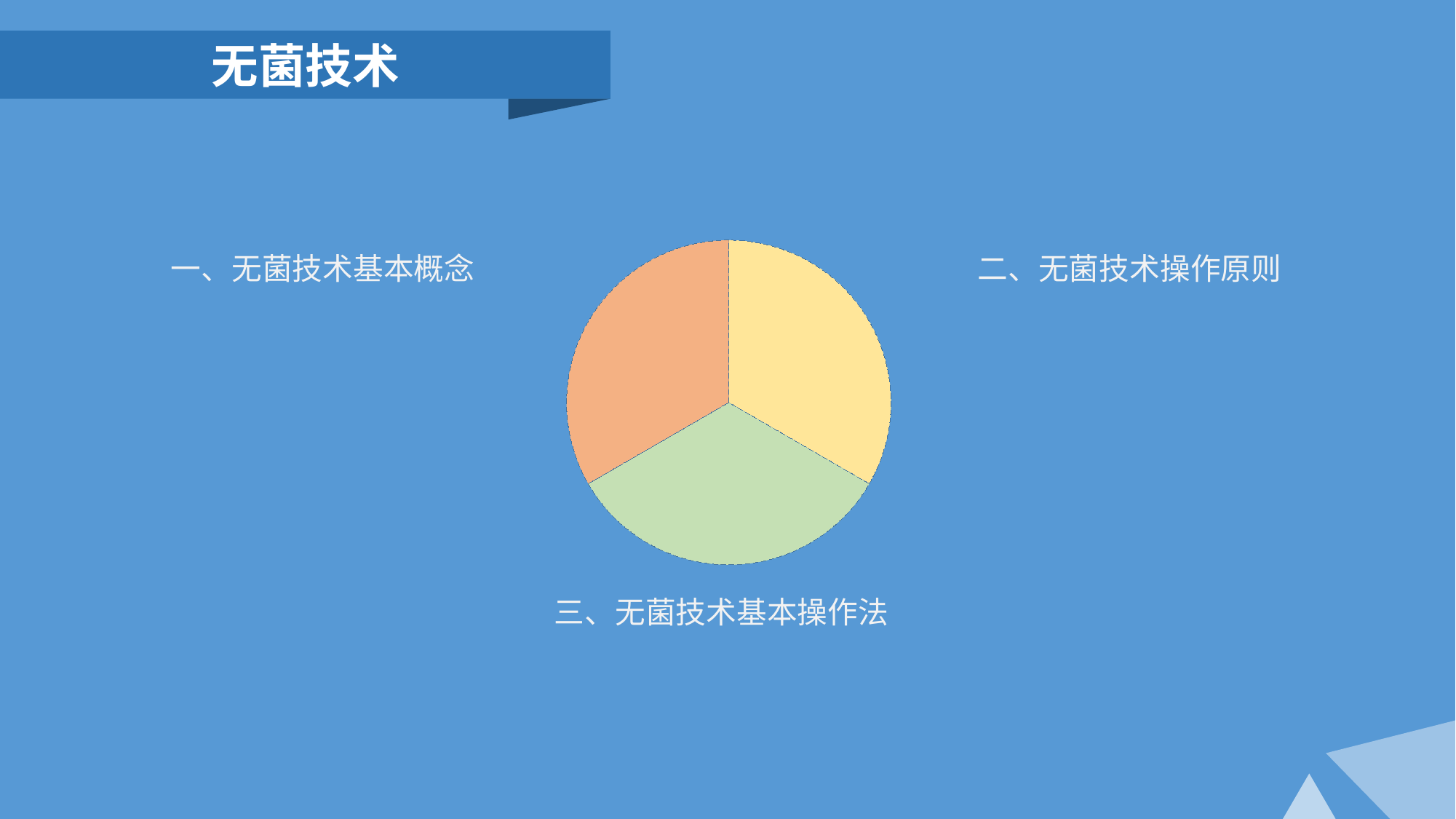

无菌技术

一、无菌技术基本概念
二、无菌技术操作原则

三、无菌技术基本操作法